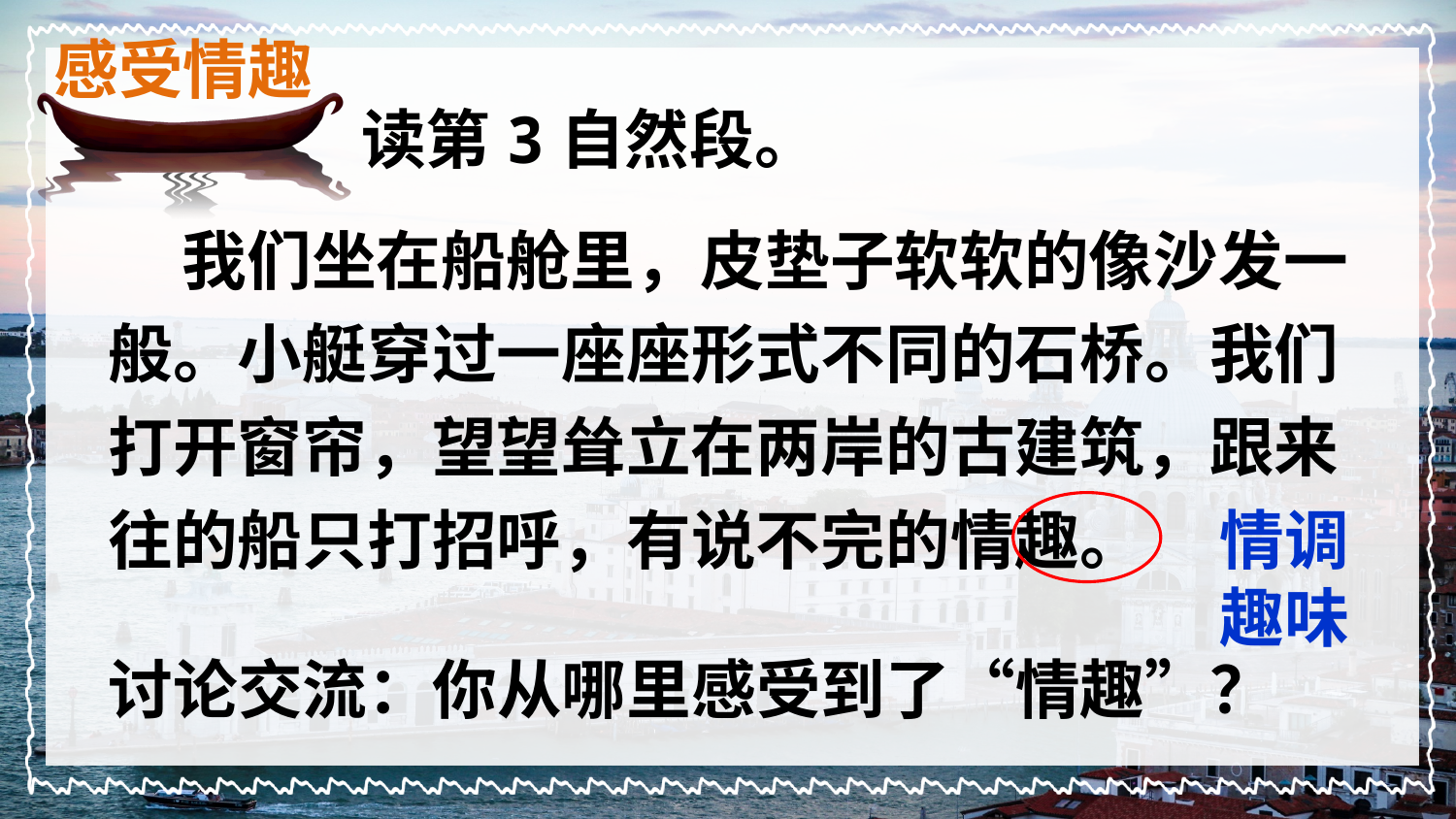

感受情趣
读第3自然段。
    我们坐在船舱里，皮垫子软软的像沙发一般。小艇穿过一座座形式不同的石桥。我们打开窗帘，望望耸立在两岸的古建筑，跟来往的船只打招呼，有说不完的情趣。

情调趣味
讨论交流：你从哪里感受到了“情趣”？